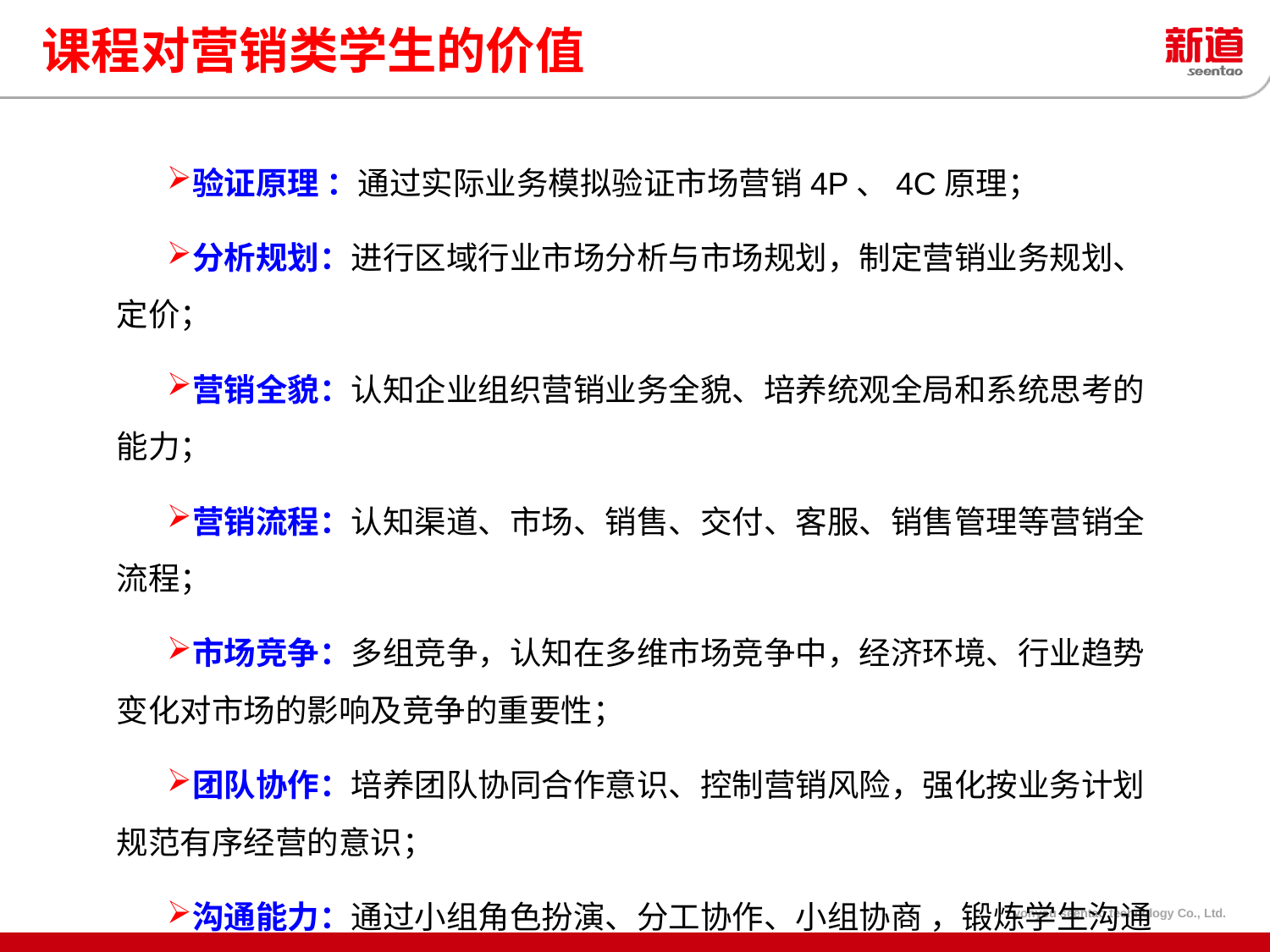

课程对营销类学生的价值
验证原理 ：通过实际业务模拟验证市场营销4P、4C原理；
分析规划：进行区域行业市场分析与市场规划，制定营销业务规划、定价；
营销全貌：认知企业组织营销业务全貌、培养统观全局和系统思考的能力；
营销流程：认知渠道、市场、销售、交付、客服、销售管理等营销全流程；
市场竞争：多组竞争，认知在多维市场竞争中，经济环境、行业趋势变化对市场的影响及竞争的重要性；
团队协作：培养团队协同合作意识、控制营销风险，强化按业务计划规范有序经营的意识；
沟通能力：通过小组角色扮演、分工协作、小组协商 ，锻炼学生沟通能力；